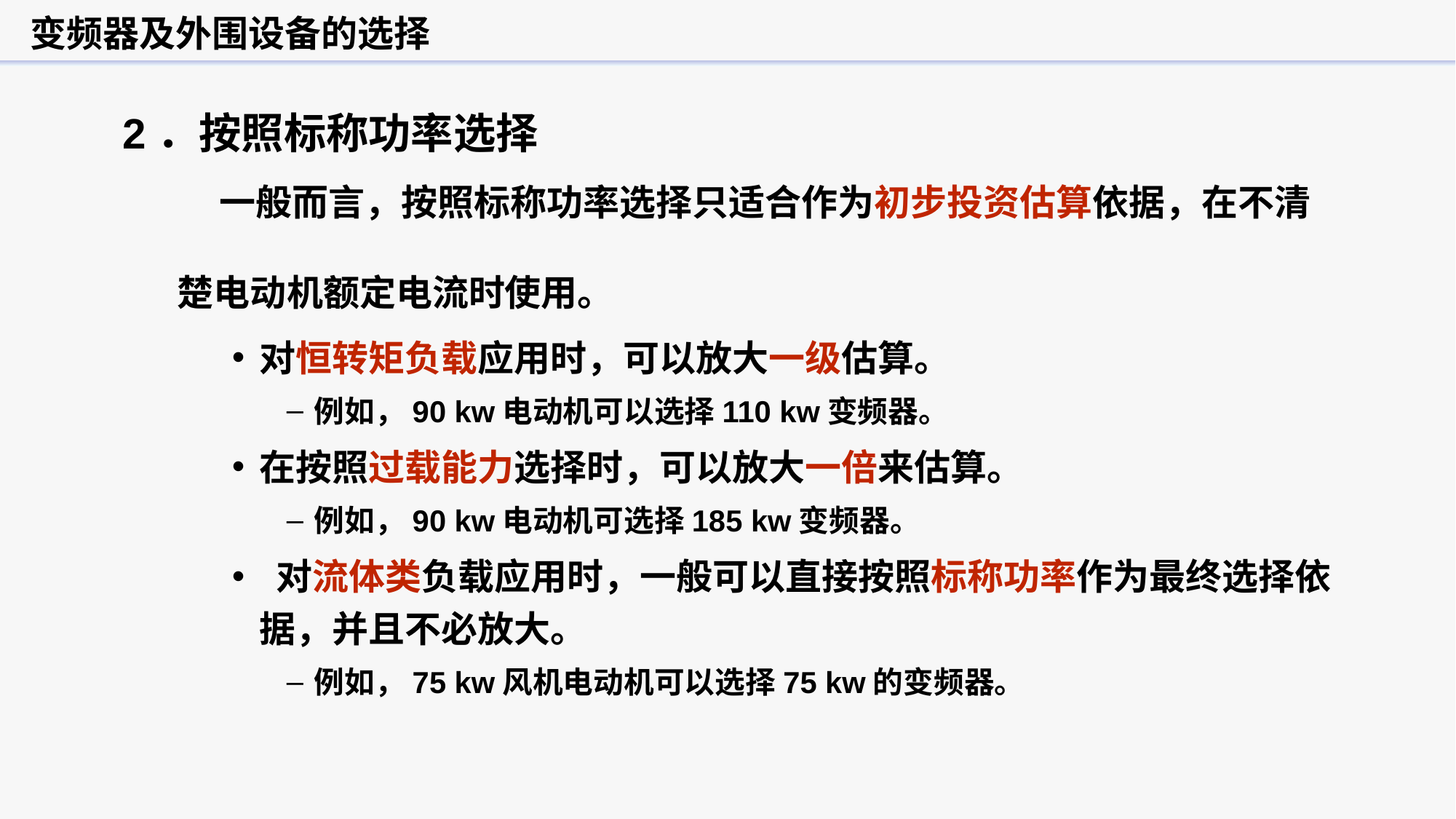

变频器及外围设备的选择

2．按照标称功率选择
    一般而言，按照标称功率选择只适合作为初步投资估算依据，在不清楚电动机额定电流时使用。
对恒转矩负载应用时，可以放大一级估算。
例如，90 kw电动机可以选择110 kw变频器。
在按照过载能力选择时，可以放大一倍来估算。
例如，90 kw电动机可选择185 kw变频器。
 对流体类负载应用时，一般可以直接按照标称功率作为最终选择依据，并且不必放大。
例如，75 kw风机电动机可以选择75 kw的变频器。